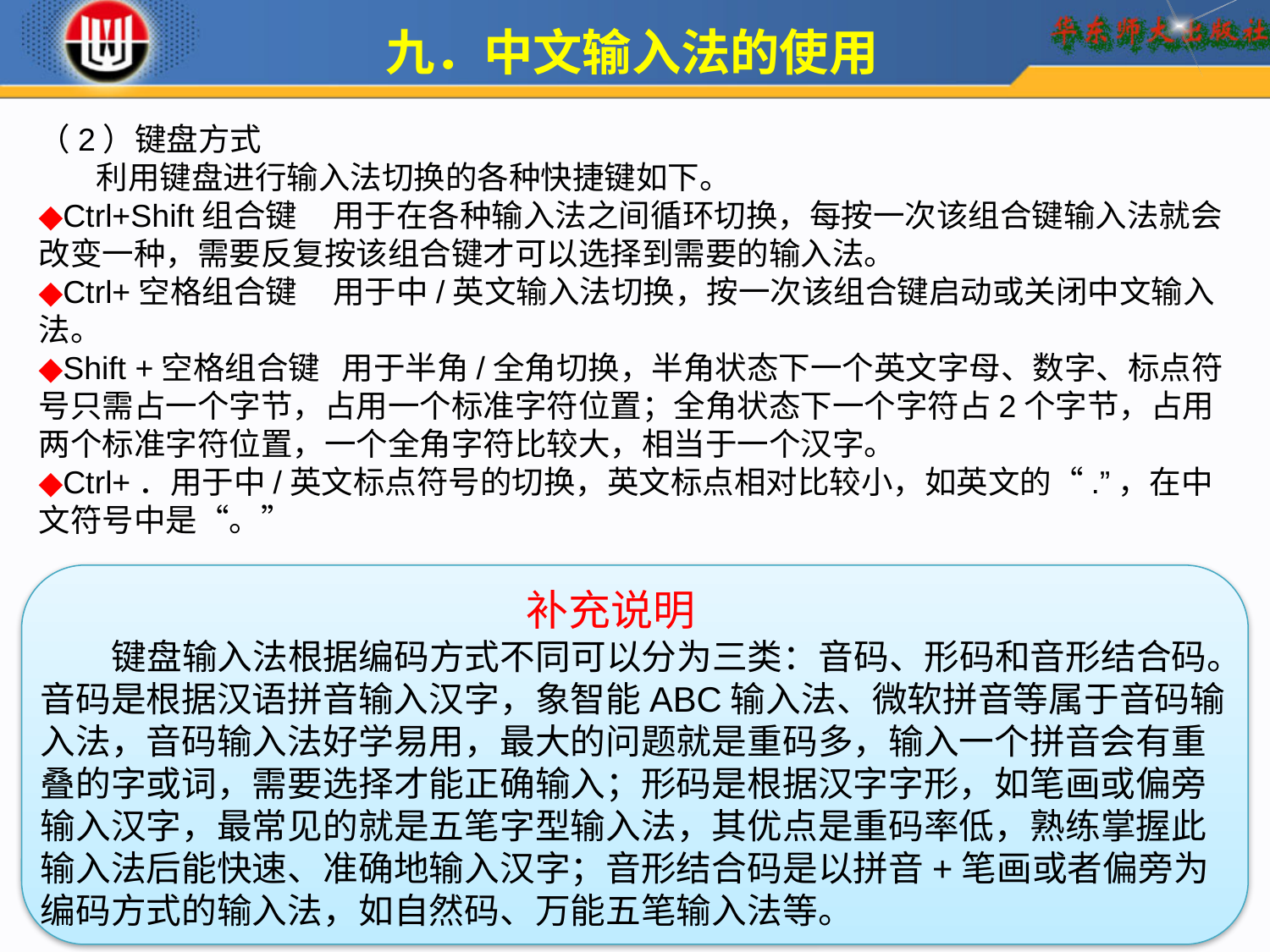

九．中文输入法的使用
（2）键盘方式
       利用键盘进行输入法切换的各种快捷键如下。
◆Ctrl+Shift组合键     用于在各种输入法之间循环切换，每按一次该组合键输入法就会改变一种，需要反复按该组合键才可以选择到需要的输入法。
◆Ctrl+空格组合键     用于中/英文输入法切换，按一次该组合键启动或关闭中文输入法。
◆Shift +空格组合键   用于半角/全角切换，半角状态下一个英文字母、数字、标点符号只需占一个字节，占用一个标准字符位置；全角状态下一个字符占2个字节，占用两个标准字符位置，一个全角字符比较大，相当于一个汉字。
◆Ctrl+．用于中/英文标点符号的切换，英文标点相对比较小，如英文的“.”，在中文符号中是“。”
补充说明
        键盘输入法根据编码方式不同可以分为三类：音码、形码和音形结合码。音码是根据汉语拼音输入汉字，象智能ABC输入法、微软拼音等属于音码输入法，音码输入法好学易用，最大的问题就是重码多，输入一个拼音会有重叠的字或词，需要选择才能正确输入；形码是根据汉字字形，如笔画或偏旁输入汉字，最常见的就是五笔字型输入法，其优点是重码率低，熟练掌握此输入法后能快速、准确地输入汉字；音形结合码是以拼音+笔画或者偏旁为编码方式的输入法，如自然码、万能五笔输入法等。